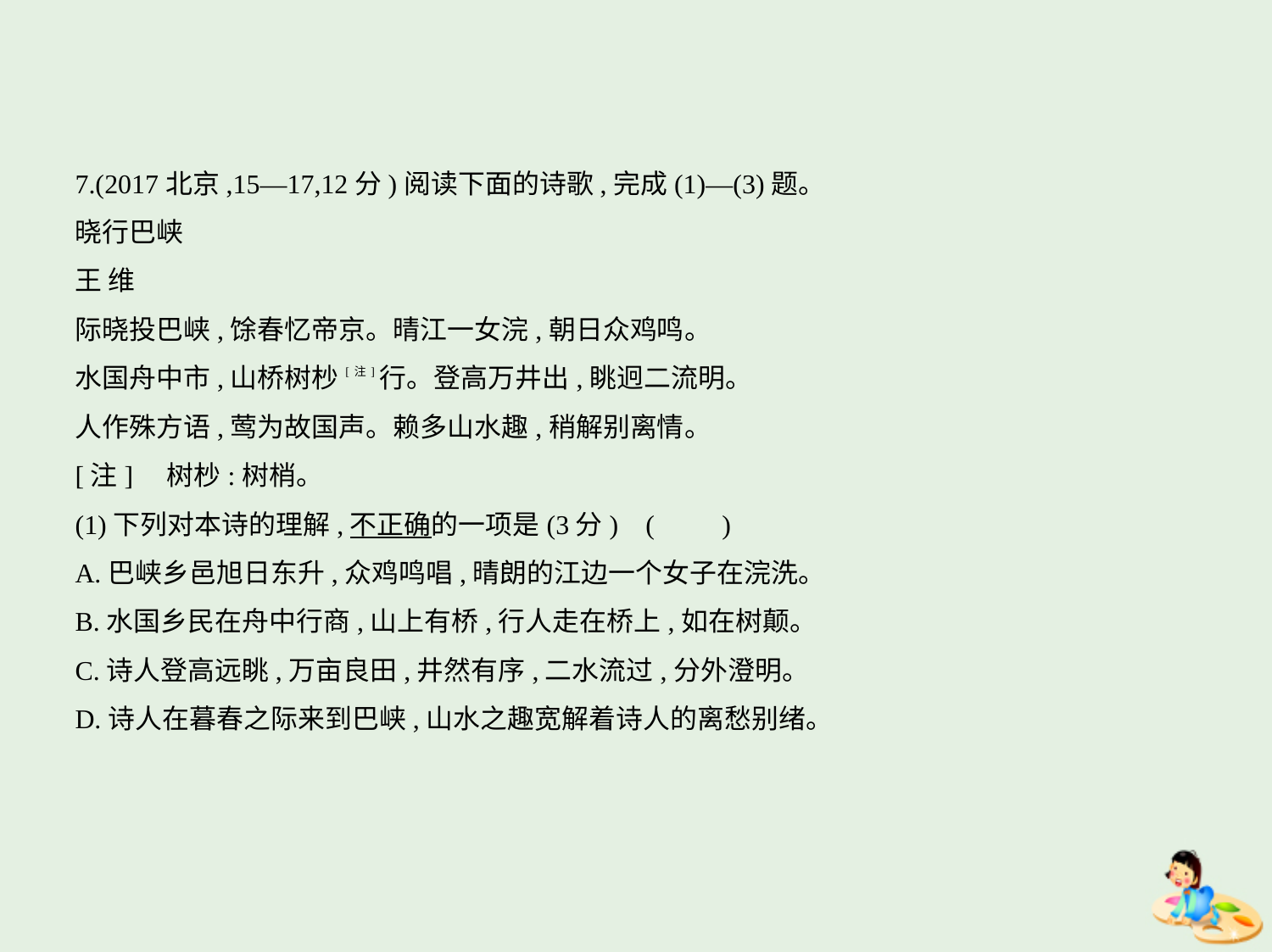

7.(2017北京,15—17,12分)阅读下面的诗歌,完成(1)—(3)题。
晓行巴峡
王 维
际晓投巴峡,馀春忆帝京。晴江一女浣,朝日众鸡鸣。
水国舟中市,山桥树杪[注]行。登高万井出,眺迥二流明。
人作殊方语,莺为故国声。赖多山水趣,稍解别离情。
[注]    树杪:树梢。
(1)下列对本诗的理解,不正确的一项是(3分) (　　)
A.巴峡乡邑旭日东升,众鸡鸣唱,晴朗的江边一个女子在浣洗。
B.水国乡民在舟中行商,山上有桥,行人走在桥上,如在树颠。
C.诗人登高远眺,万亩良田,井然有序,二水流过,分外澄明。
D.诗人在暮春之际来到巴峡,山水之趣宽解着诗人的离愁别绪。